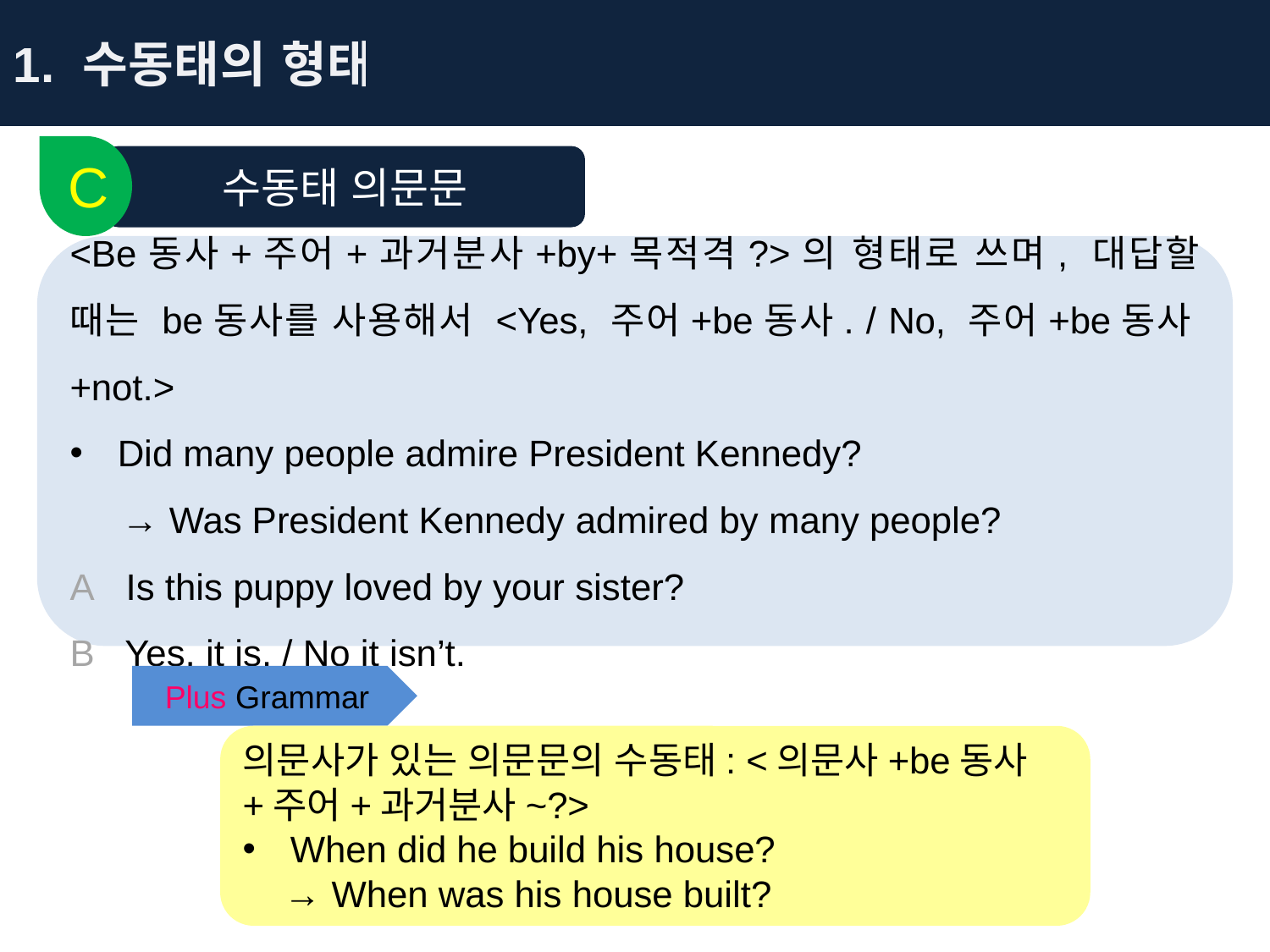

1. 수동태의 형태

C
수동태 의문문
<Be동사+주어+과거분사+by+목적격?>의 형태로 쓰며, 대답할 때는 be동사를 사용해서 <Yes, 주어+be동사. / No, 주어+be동사+not.>
Did many people admire President Kennedy?
     → Was President Kennedy admired by many people?
A   Is this puppy loved by your sister?
B   Yes, it is. / No it isn’t.
Plus Grammar
의문사가 있는 의문문의 수동태: <의문사+be동사+주어+과거분사~?>
When did he build his house?
    → When was his house built?